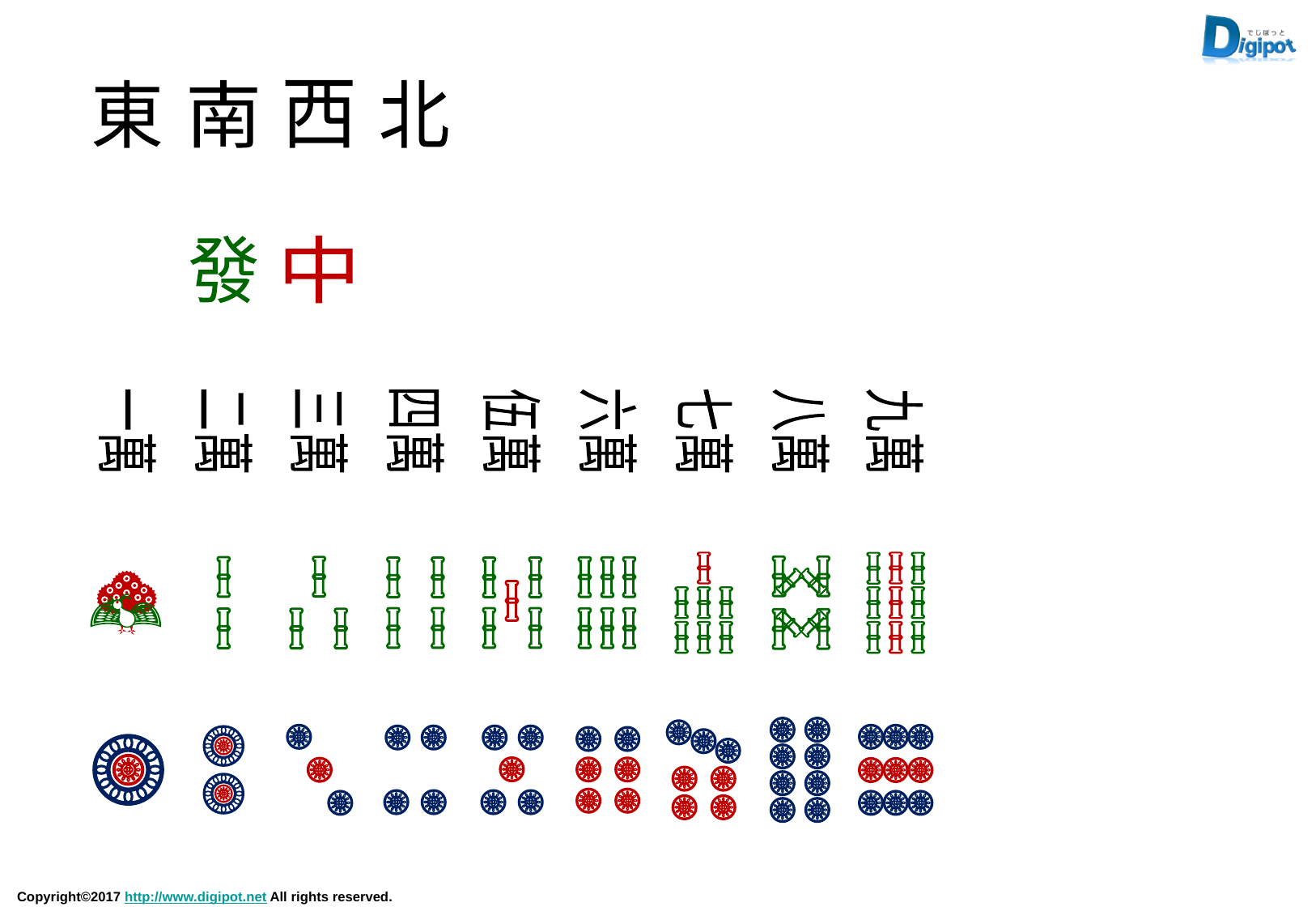

東

南

西

北

發

中

一萬

二萬

三萬

四萬

伍萬

六萬

七萬

八萬

九萬